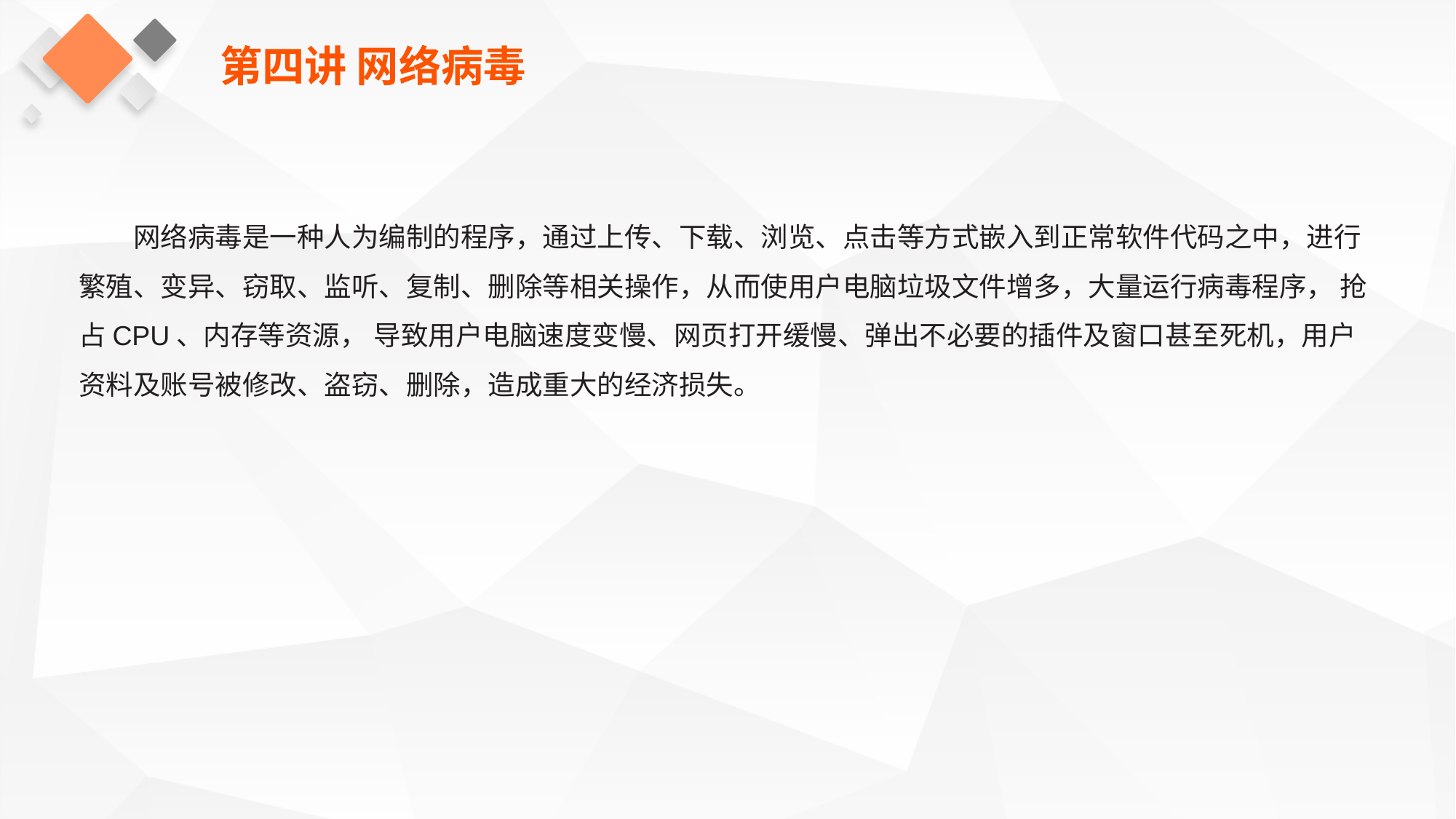

第四讲 网络病毒

网络病毒是一种人为编制的程序，通过上传、下载、浏览、点击等方式嵌入到正常软件代码之中，进行繁殖、变异、窃取、监听、复制、删除等相关操作，从而使用户电脑垃圾文件增多，大量运行病毒程序， 抢占CPU、内存等资源， 导致用户电脑速度变慢、网页打开缓慢、弹出不必要的插件及窗口甚至死机，用户资料及账号被修改、盗窃、删除，造成重大的经济损失。